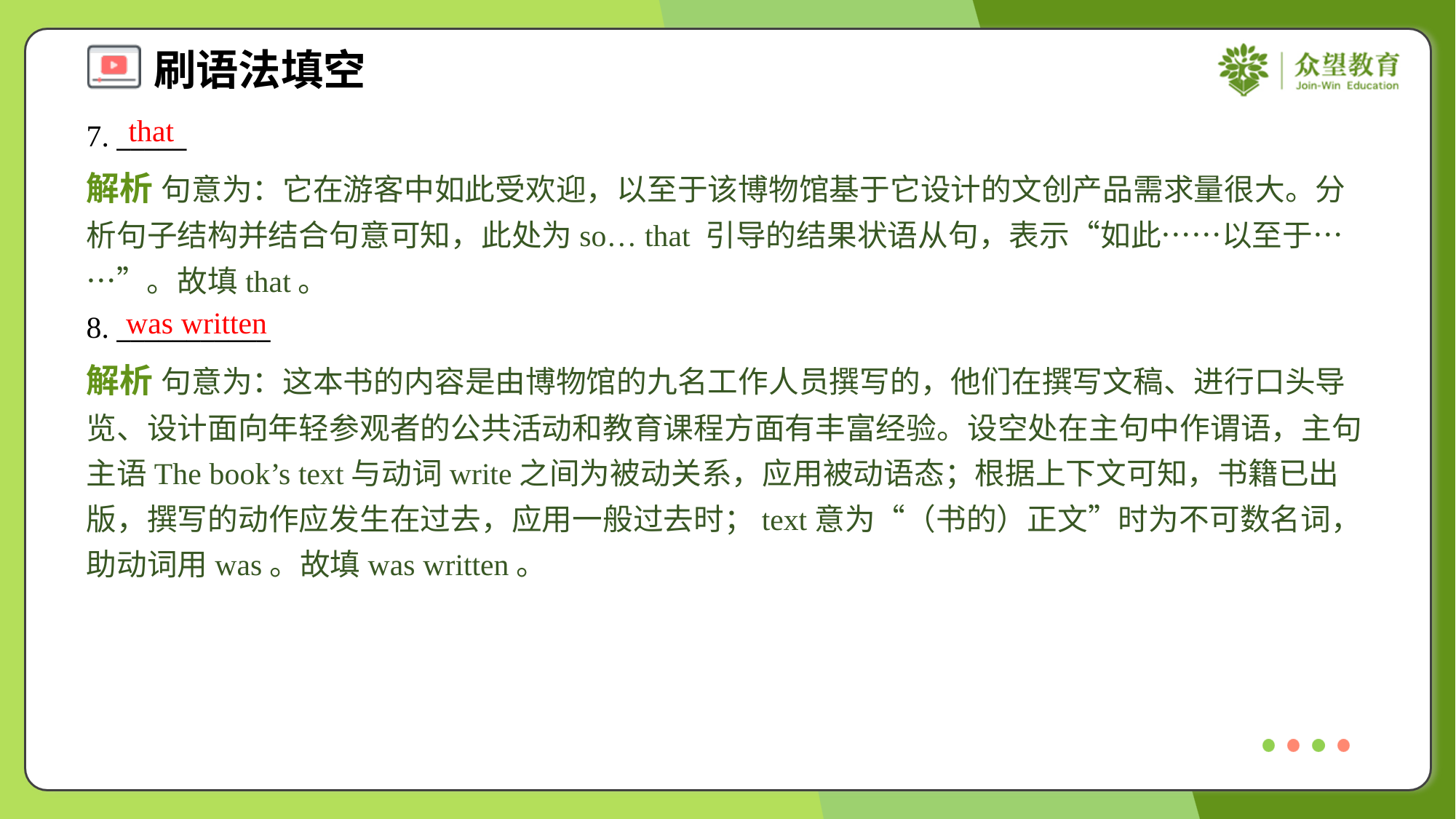

that
7. _____
解析 句意为：它在游客中如此受欢迎，以至于该博物馆基于它设计的文创产品需求量很大。分析句子结构并结合句意可知，此处为so… that 引导的结果状语从句，表示“如此……以至于……”。故填that。
was written
8. ___________
解析 句意为：这本书的内容是由博物馆的九名工作人员撰写的，他们在撰写文稿、进行口头导览、设计面向年轻参观者的公共活动和教育课程方面有丰富经验。设空处在主句中作谓语，主句主语The book’s text与动词write之间为被动关系，应用被动语态；根据上下文可知，书籍已出版，撰写的动作应发生在过去，应用一般过去时；text意为“（书的）正文”时为不可数名词，助动词用was。故填was written。